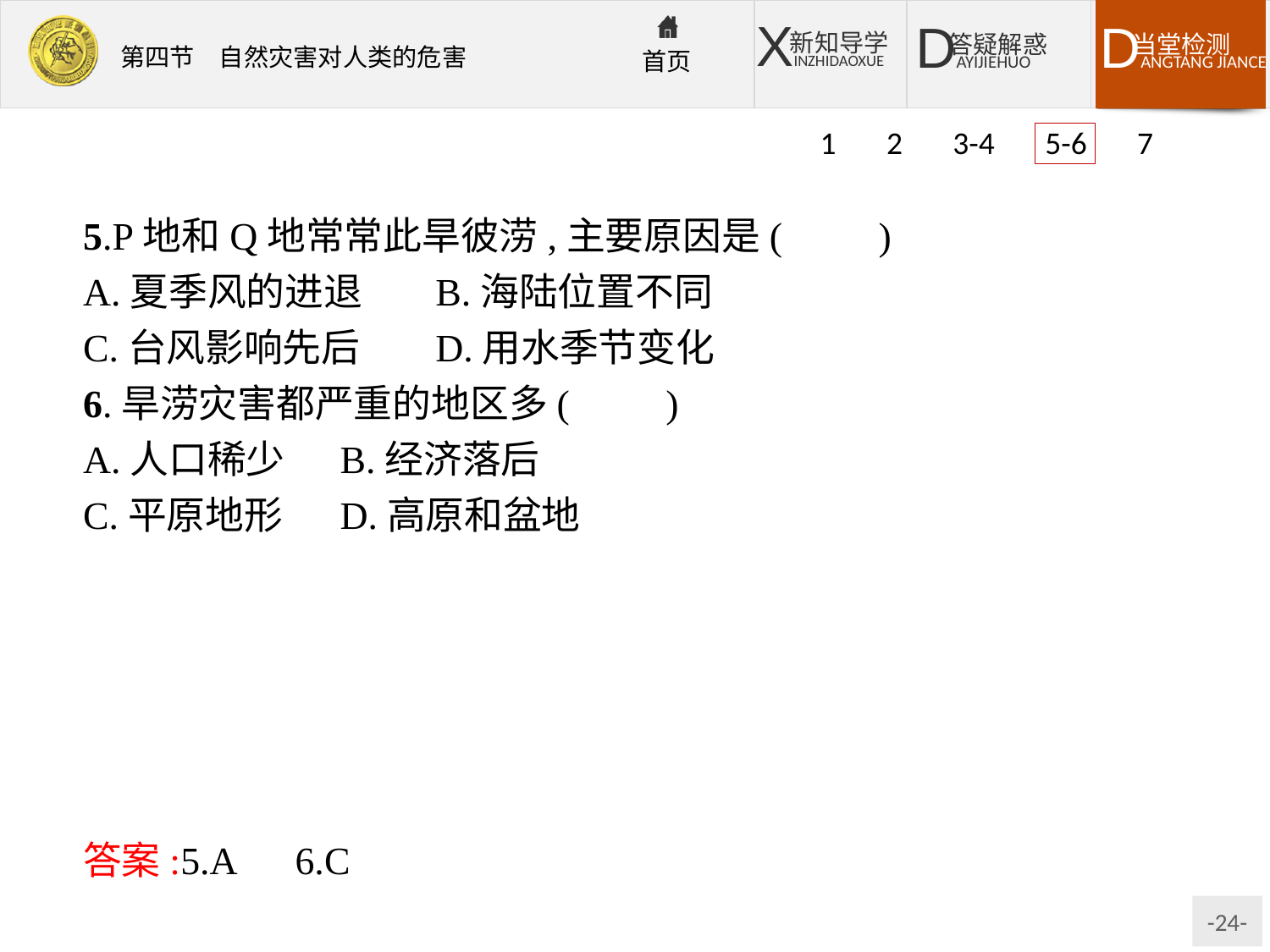

1       2       3-4       5-6       7

5.P地和Q地常常此旱彼涝,主要原因是(　　)
A.夏季风的进退	B.海陆位置不同
C.台风影响先后	D.用水季节变化
6.旱涝灾害都严重的地区多(　　)
A.人口稀少	B.经济落后
C.平原地形	D.高原和盆地
解析:第5题,夏季风由南向北推进,降水区域也由南向北推进,若夏季风推进速度异常,则往往造成南北此旱彼涝的现象。第6题,由图知旱涝灾害都严重的地区主要分布在东部平原地区。东部平原地区地形平坦,排水不畅,且受夏季风影响明显,因而旱涝灾害严重。
答案:5.A　6.C